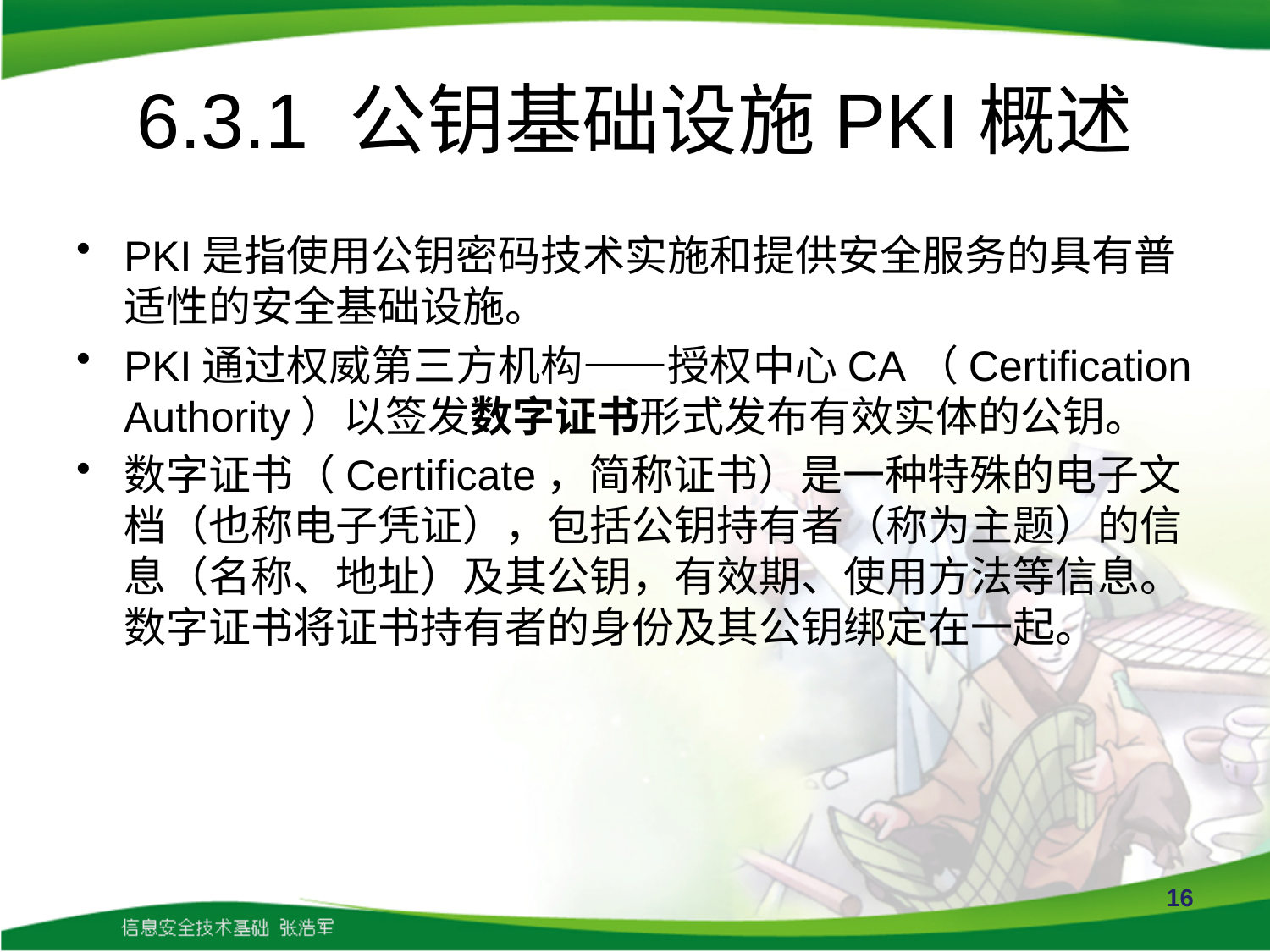

# 6.3.1 公钥基础设施PKI概述
PKI是指使用公钥密码技术实施和提供安全服务的具有普适性的安全基础设施。
PKI通过权威第三方机构——授权中心CA（Certification Authority）以签发数字证书形式发布有效实体的公钥。
数字证书（Certificate，简称证书）是一种特殊的电子文档（也称电子凭证），包括公钥持有者（称为主题）的信息（名称、地址）及其公钥，有效期、使用方法等信息。数字证书将证书持有者的身份及其公钥绑定在一起。
16